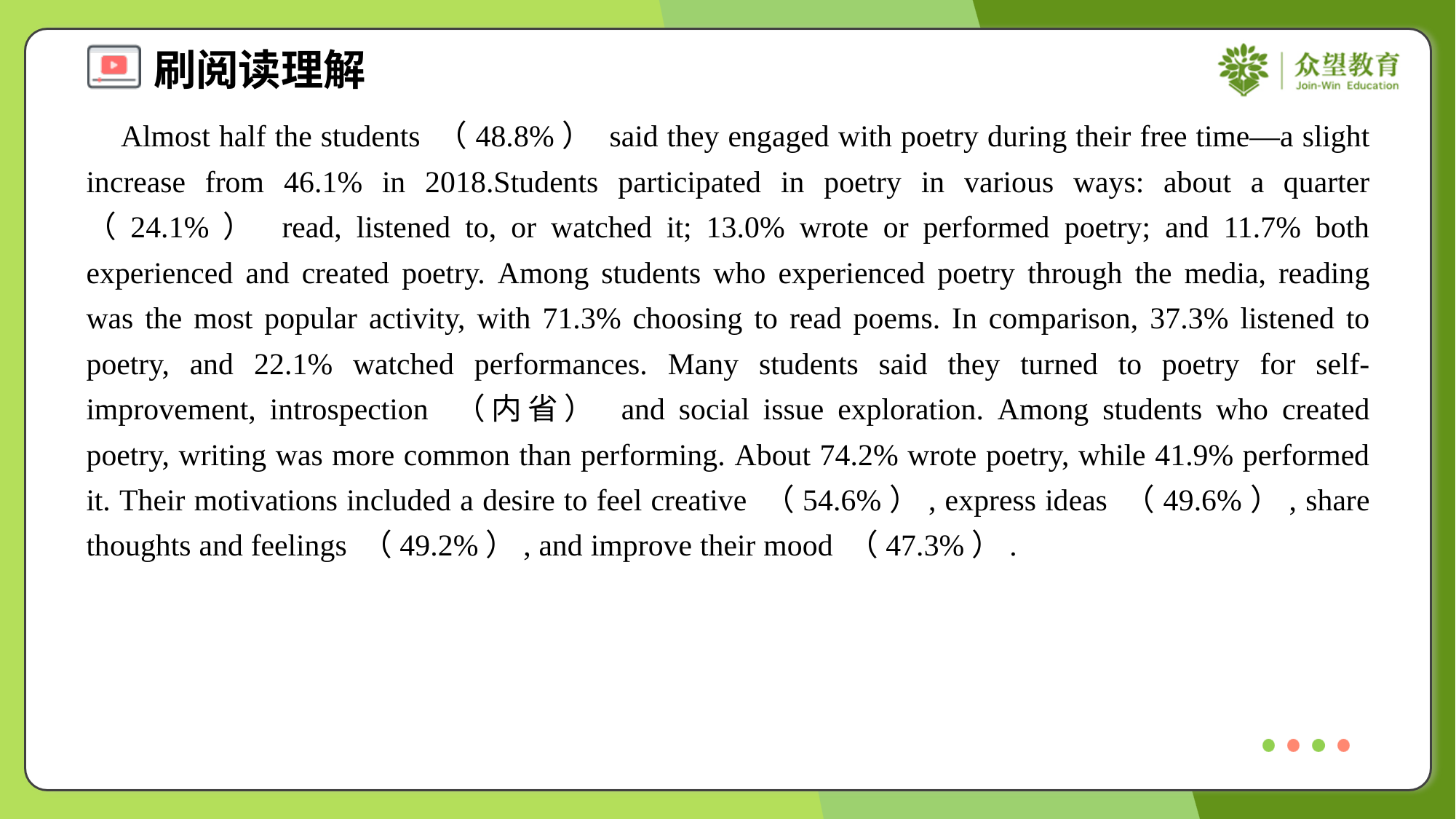

Almost half the students （48.8%） said they engaged with poetry during their free time—a slight increase from 46.1% in 2018.Students participated in poetry in various ways: about a quarter （24.1%） read, listened to, or watched it; 13.0% wrote or performed poetry; and 11.7% both experienced and created poetry. Among students who experienced poetry through the media, reading was the most popular activity, with 71.3% choosing to read poems. In comparison, 37.3% listened to poetry, and 22.1% watched performances. Many students said they turned to poetry for self-improvement, introspection （内省） and social issue exploration. Among students who created poetry, writing was more common than performing. About 74.2% wrote poetry, while 41.9% performed it. Their motivations included a desire to feel creative （54.6%）, express ideas （49.6%）, share thoughts and feelings （49.2%）, and improve their mood （47.3%）.